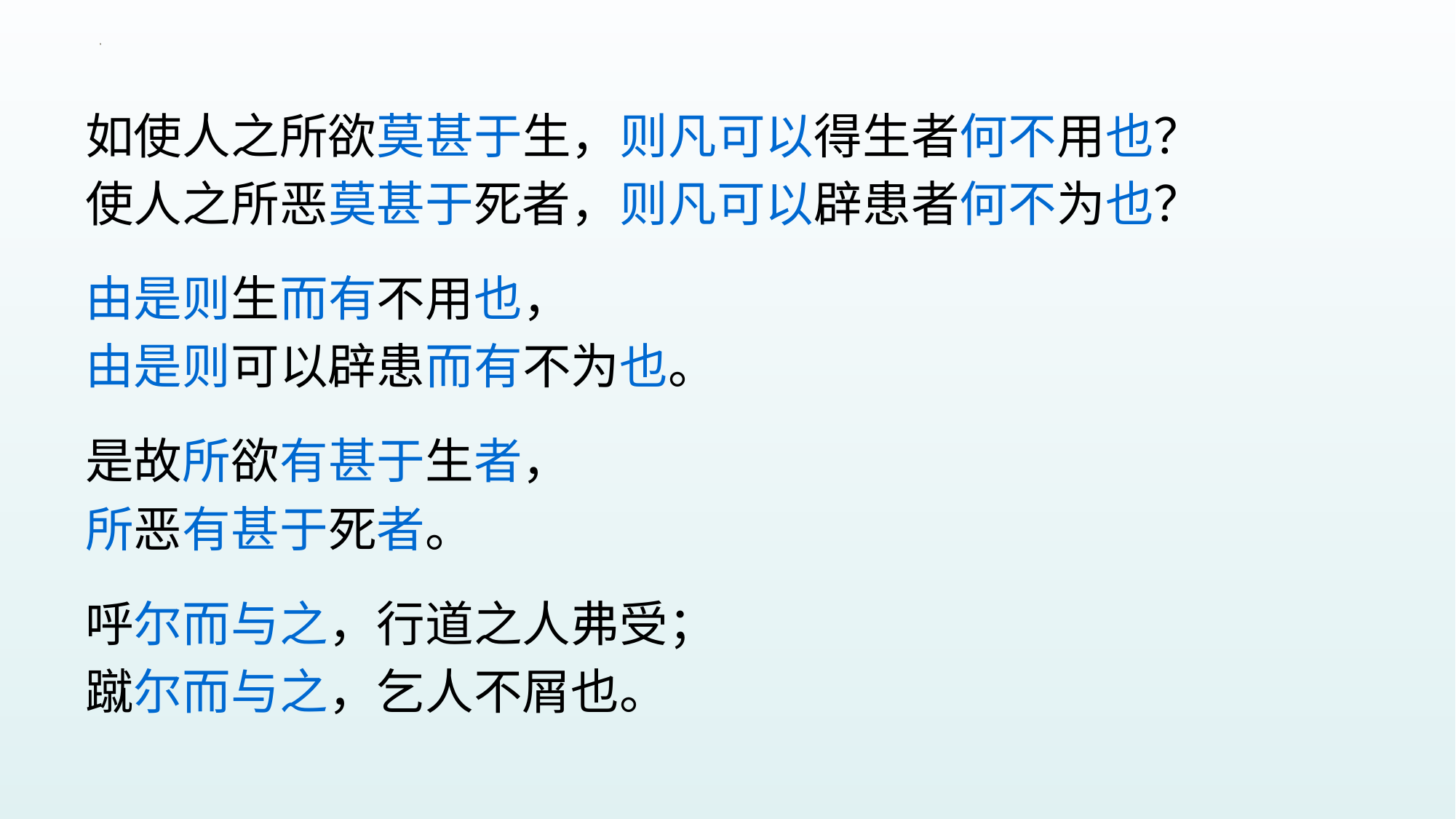

如使人之所欲莫甚于生，则凡可以得生者何不用也？
使人之所恶莫甚于死者，则凡可以辟患者何不为也？
由是则生而有不用也，
由是则可以辟患而有不为也。
是故所欲有甚于生者，
所恶有甚于死者。
呼尔而与之，行道之人弗受；
蹴尔而与之，乞人不屑也。